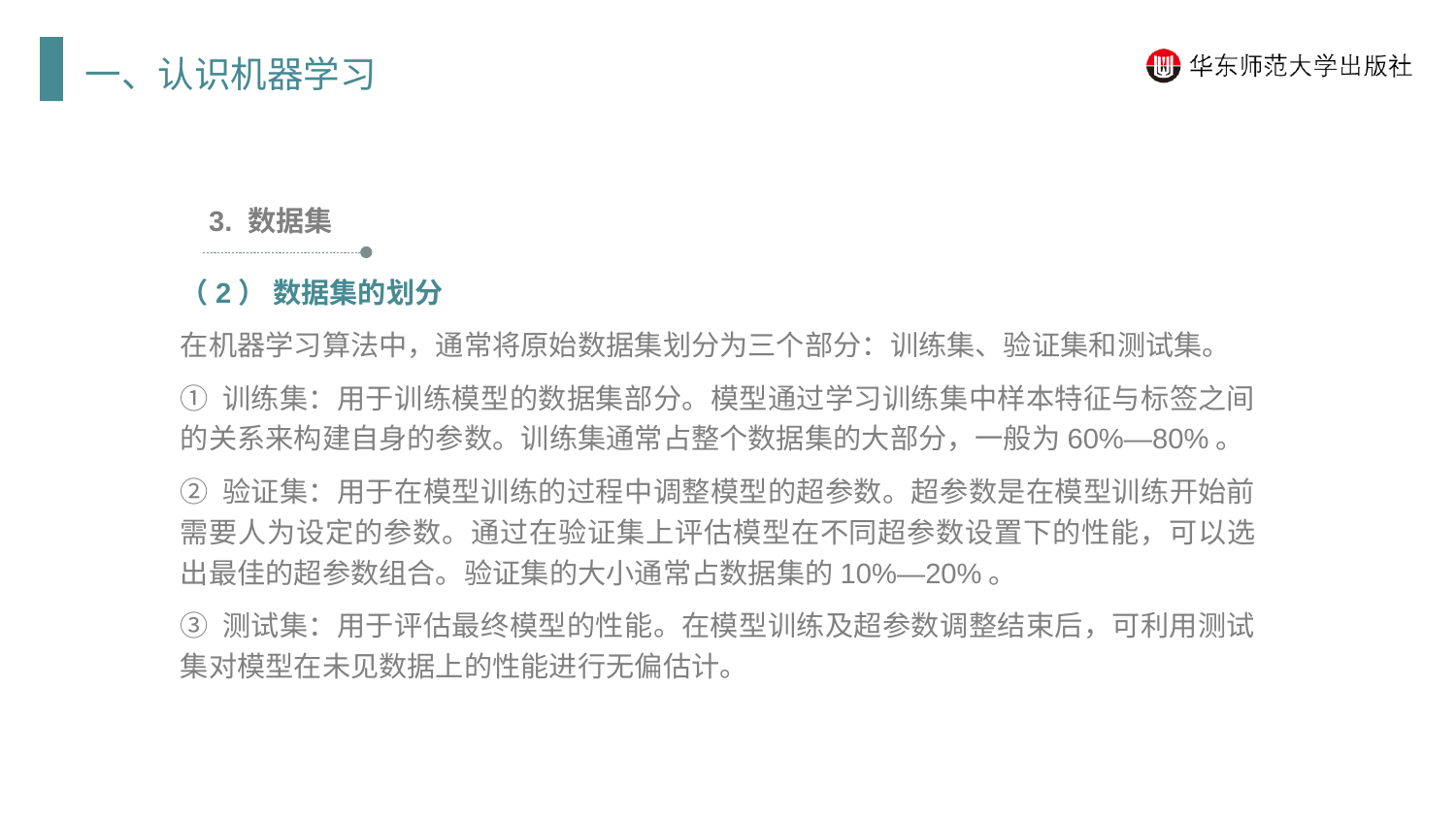

一、认识机器学习
3. 数据集
（2） 数据集的划分
在机器学习算法中，通常将原始数据集划分为三个部分：训练集、验证集和测试集。
① 训练集：用于训练模型的数据集部分。模型通过学习训练集中样本特征与标签之间的关系来构建自身的参数。训练集通常占整个数据集的大部分，一般为60%—80%。
② 验证集：用于在模型训练的过程中调整模型的超参数。超参数是在模型训练开始前需要人为设定的参数。通过在验证集上评估模型在不同超参数设置下的性能，可以选出最佳的超参数组合。验证集的大小通常占数据集的10%—20%。
③ 测试集：用于评估最终模型的性能。在模型训练及超参数调整结束后，可利用测试集对模型在未见数据上的性能进行无偏估计。